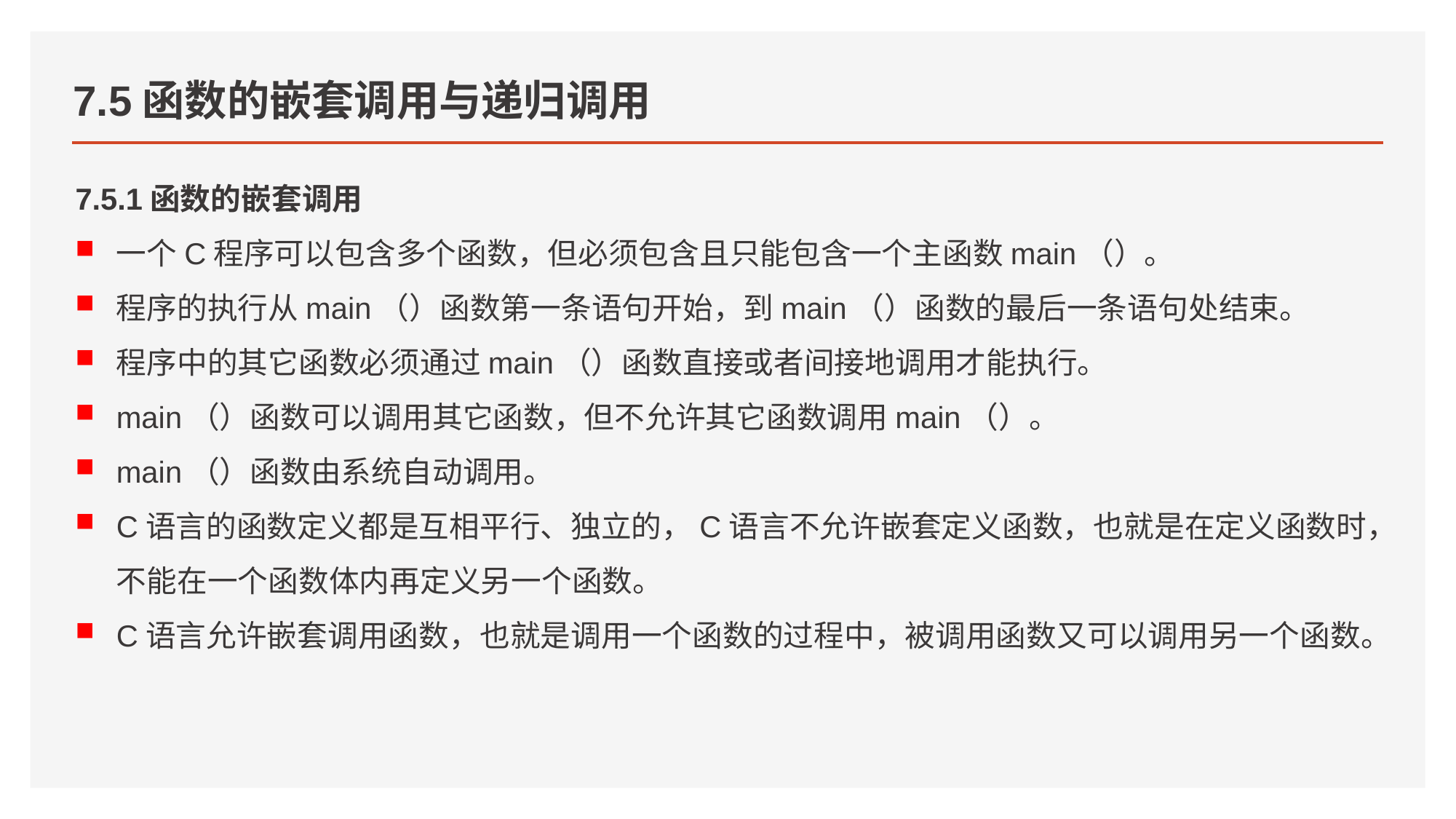

# 7.5函数的嵌套调用与递归调用
7.5.1函数的嵌套调用
一个C程序可以包含多个函数，但必须包含且只能包含一个主函数main（）。
程序的执行从main（）函数第一条语句开始，到main（）函数的最后一条语句处结束。
程序中的其它函数必须通过main（）函数直接或者间接地调用才能执行。
main（）函数可以调用其它函数，但不允许其它函数调用main（）。
main（）函数由系统自动调用。
C语言的函数定义都是互相平行、独立的，C语言不允许嵌套定义函数，也就是在定义函数时，不能在一个函数体内再定义另一个函数。
C语言允许嵌套调用函数，也就是调用一个函数的过程中，被调用函数又可以调用另一个函数。